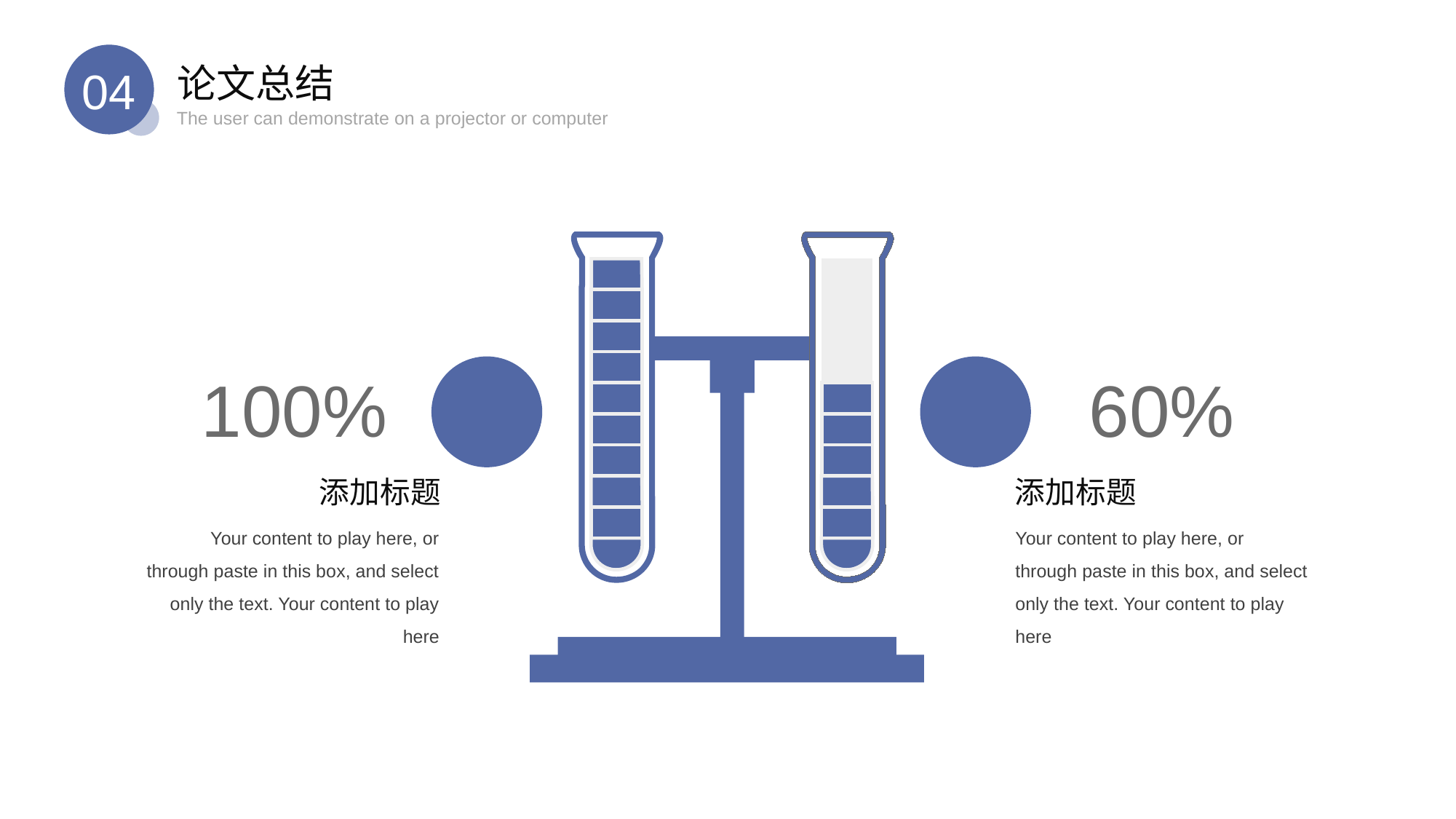

04
论文总结
The user can demonstrate on a projector or computer

100%
60%
添加标题
Your content to play here, or through paste in this box, and select only the text. Your content to play here
添加标题
Your content to play here, or through paste in this box, and select only the text. Your content to play here